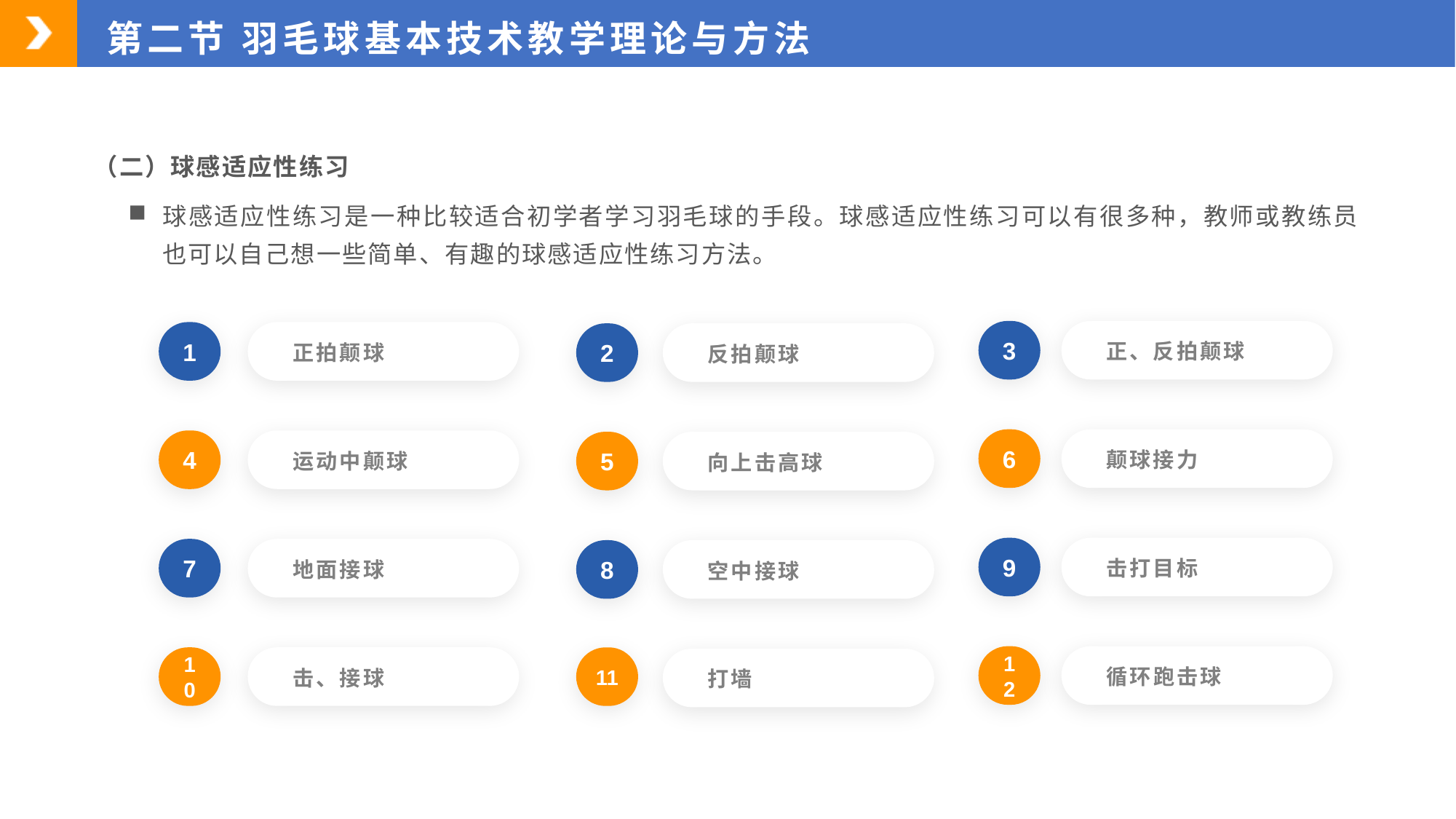

第二节 羽毛球基本技术教学理论与方法
（二）球感适应性练习
球感适应性练习是一种比较适合初学者学习羽毛球的手段。球感适应性练习可以有很多种，教师或教练员也可以自己想一些简单、有趣的球感适应性练习方法。
3

1

2

正、反拍颠球
正拍颠球
反拍颠球
6

4

5

颠球接力
运动中颠球
向上击高球
9

7

8

击打目标
地面接球
空中接球
12

10

11

循环跑击球
击、接球
打墙